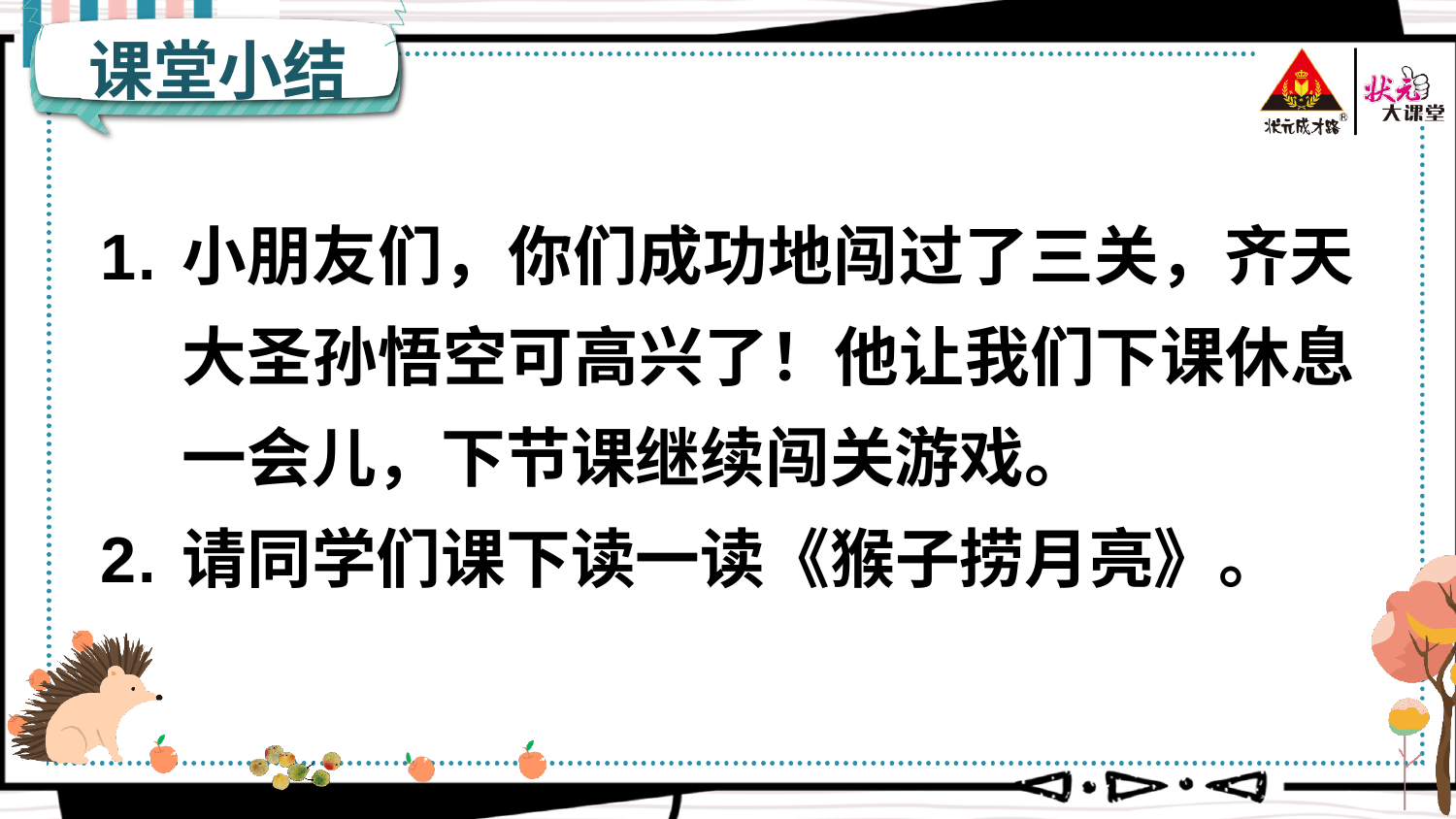

课堂小结
小朋友们，你们成功地闯过了三关，齐天大圣孙悟空可高兴了！他让我们下课休息一会儿，下节课继续闯关游戏。
请同学们课下读一读《猴子捞月亮》。